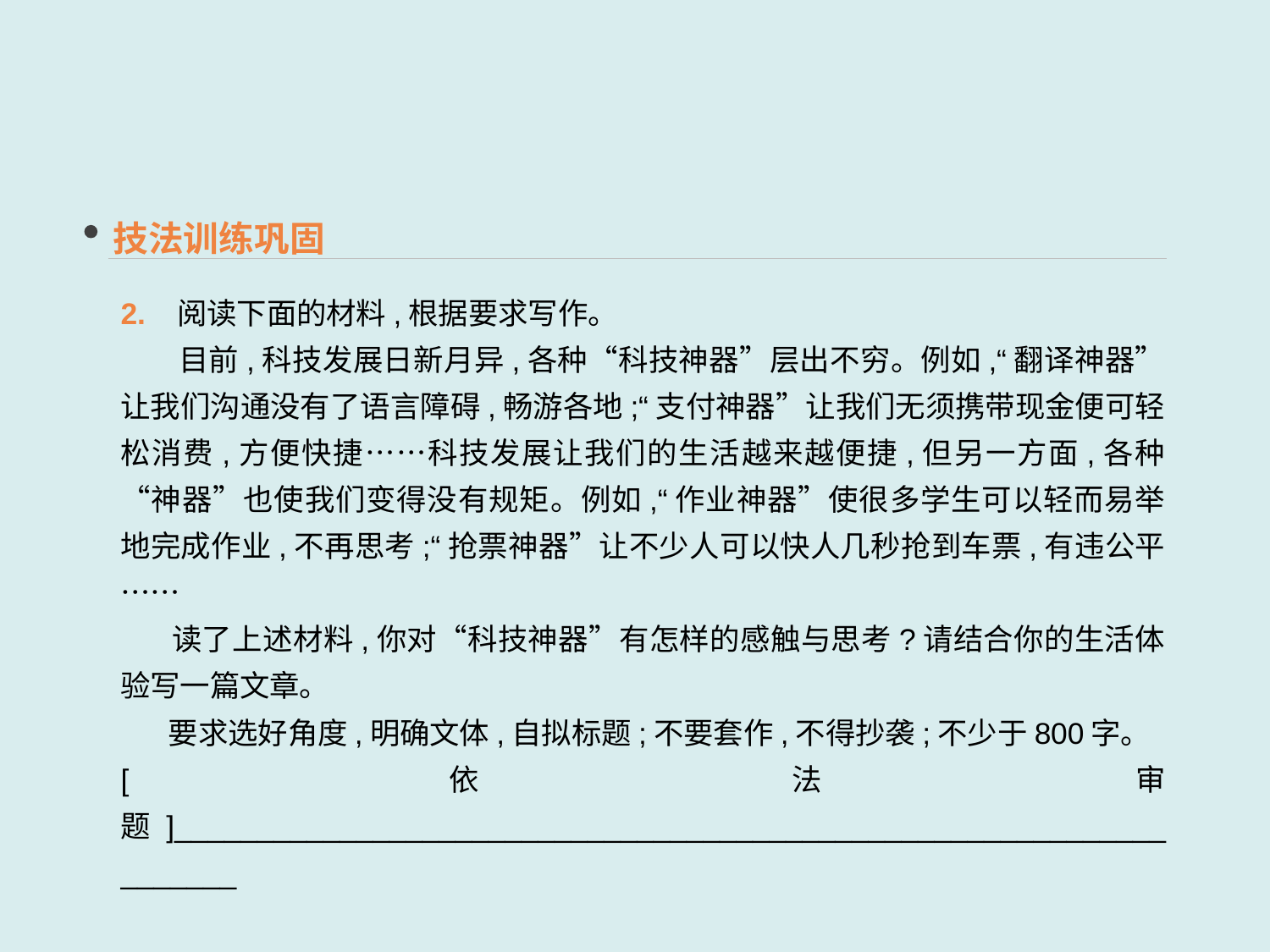

技法训练巩固

2.   阅读下面的材料,根据要求写作。
       目前,科技发展日新月异,各种“科技神器”层出不穷。例如,“翻译神器”让我们沟通没有了语言障碍,畅游各地;“支付神器”让我们无须携带现金便可轻松消费,方便快捷……科技发展让我们的生活越来越便捷,但另一方面,各种“神器”也使我们变得没有规矩。例如,“作业神器”使很多学生可以轻而易举地完成作业,不再思考;“抢票神器”让不少人可以快人几秒抢到车票,有违公平……
      读了上述材料,你对“科技神器”有怎样的感触与思考?请结合你的生活体验写一篇文章。
      要求选好角度,明确文体,自拟标题;不要套作,不得抄袭;不少于800字。
[依法审题]___________________________________________________________________